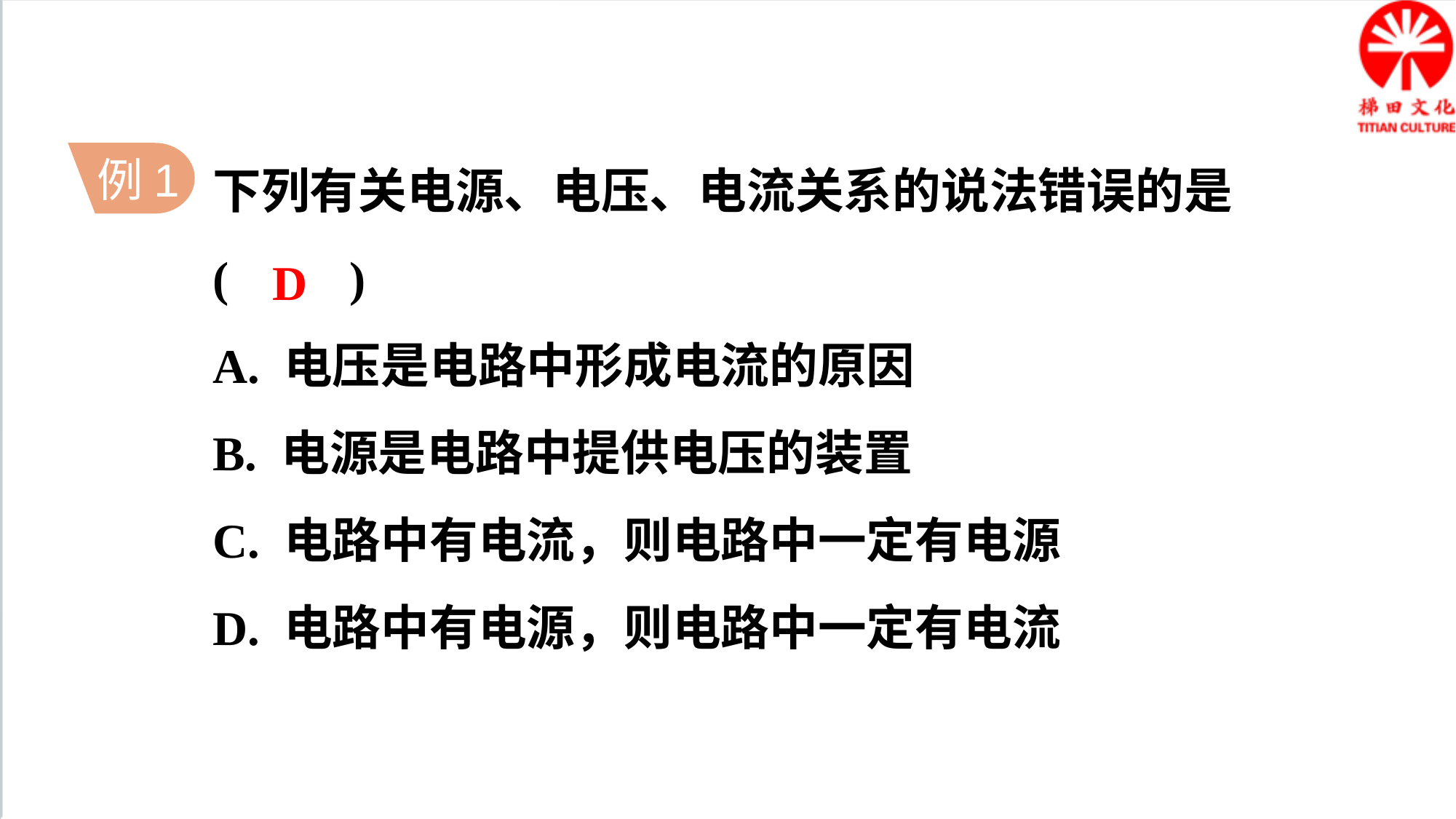

下列有关电源、电压、电流关系的说法错误的是
(　　)
A. 电压是电路中形成电流的原因
B. 电源是电路中提供电压的装置
C. 电路中有电流，则电路中一定有电源
D. 电路中有电源，则电路中一定有电流
例1
D